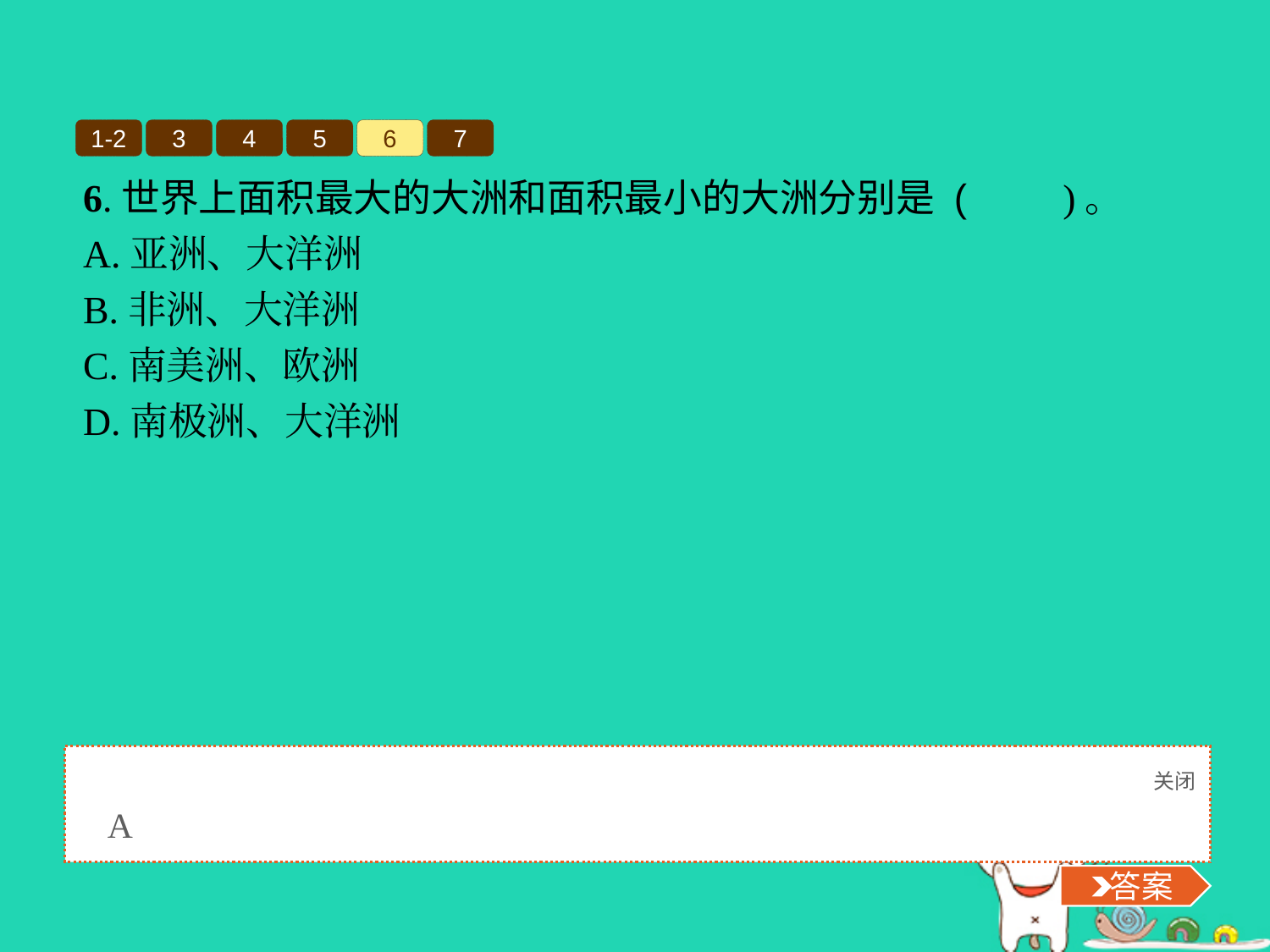

1-2
3
4
5
6
7
6.世界上面积最大的大洲和面积最小的大洲分别是 (　　)。
A.亚洲、大洋洲
B.非洲、大洋洲
C.南美洲、欧洲
D.南极洲、大洋洲

关闭
  答案

A
  答案